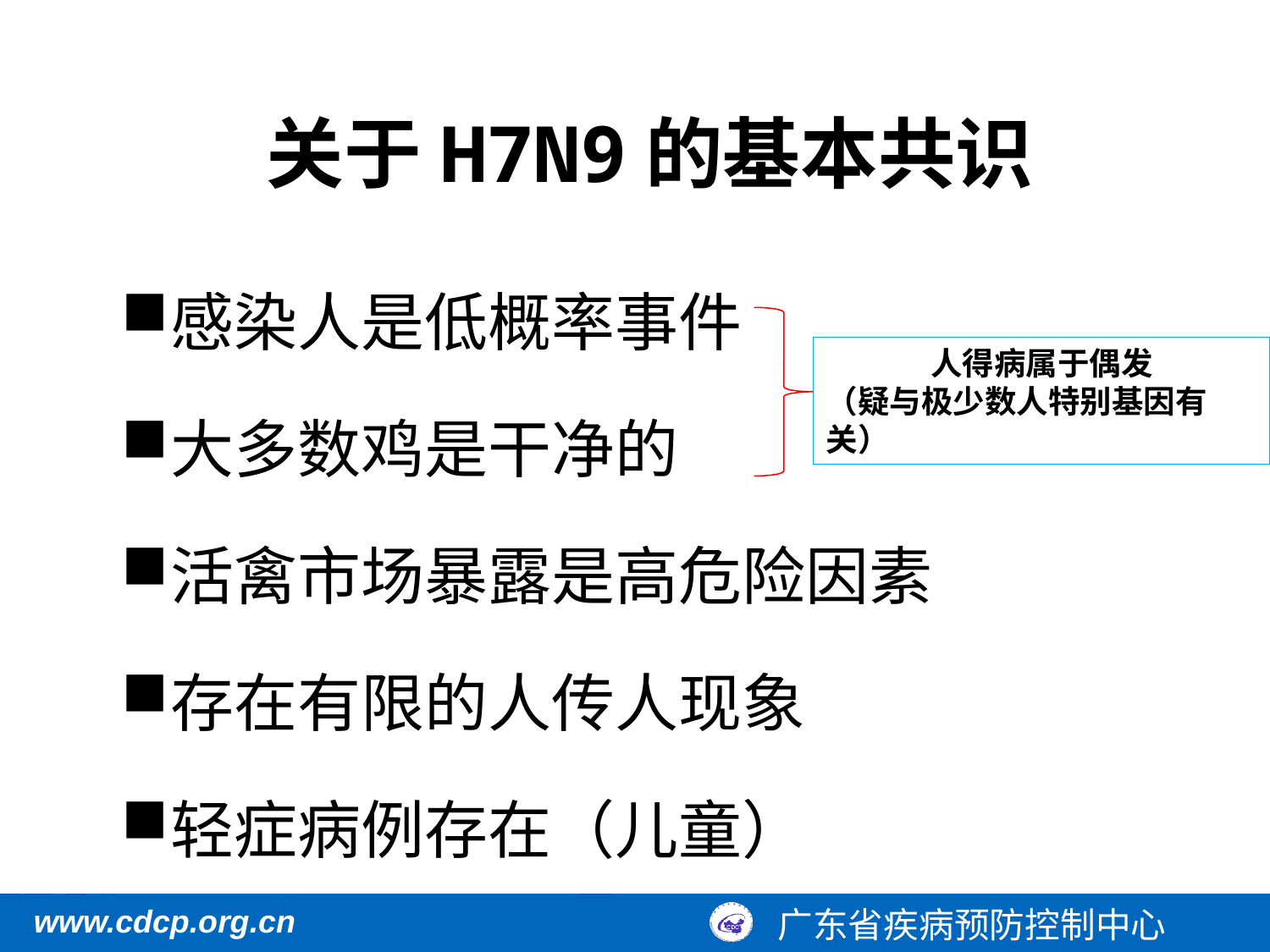

关于H7N9的基本共识
感染人是低概率事件
大多数鸡是干净的
活禽市场暴露是高危险因素
存在有限的人传人现象
轻症病例存在（儿童）

人得病属于偶发
（疑与极少数人特别基因有关）